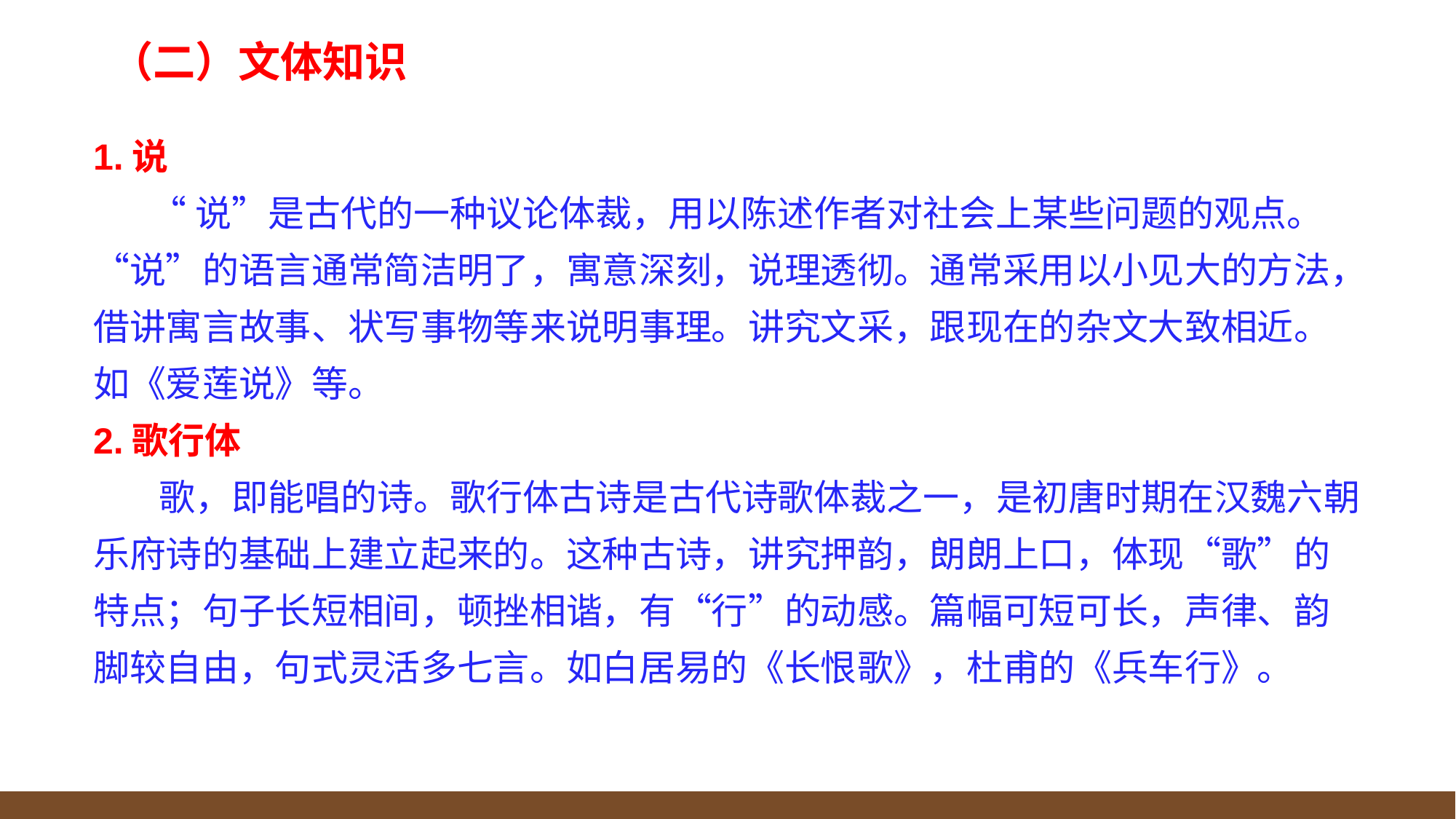

（二）文体知识
1.说
       “说”是古代的一种议论体裁，用以陈述作者对社会上某些问题的观点。“说”的语言通常简洁明了，寓意深刻，说理透彻。通常采用以小见大的方法，借讲寓言故事、状写事物等来说明事理。讲究文采，跟现在的杂文大致相近。如《爱莲说》等。
2.歌行体
       歌，即能唱的诗。歌行体古诗是古代诗歌体裁之一，是初唐时期在汉魏六朝乐府诗的基础上建立起来的。这种古诗，讲究押韵，朗朗上口，体现“歌”的特点；句子长短相间，顿挫相谐，有“行”的动感。篇幅可短可长，声律、韵脚较自由，句式灵活多七言。如白居易的《长恨歌》，杜甫的《兵车行》。